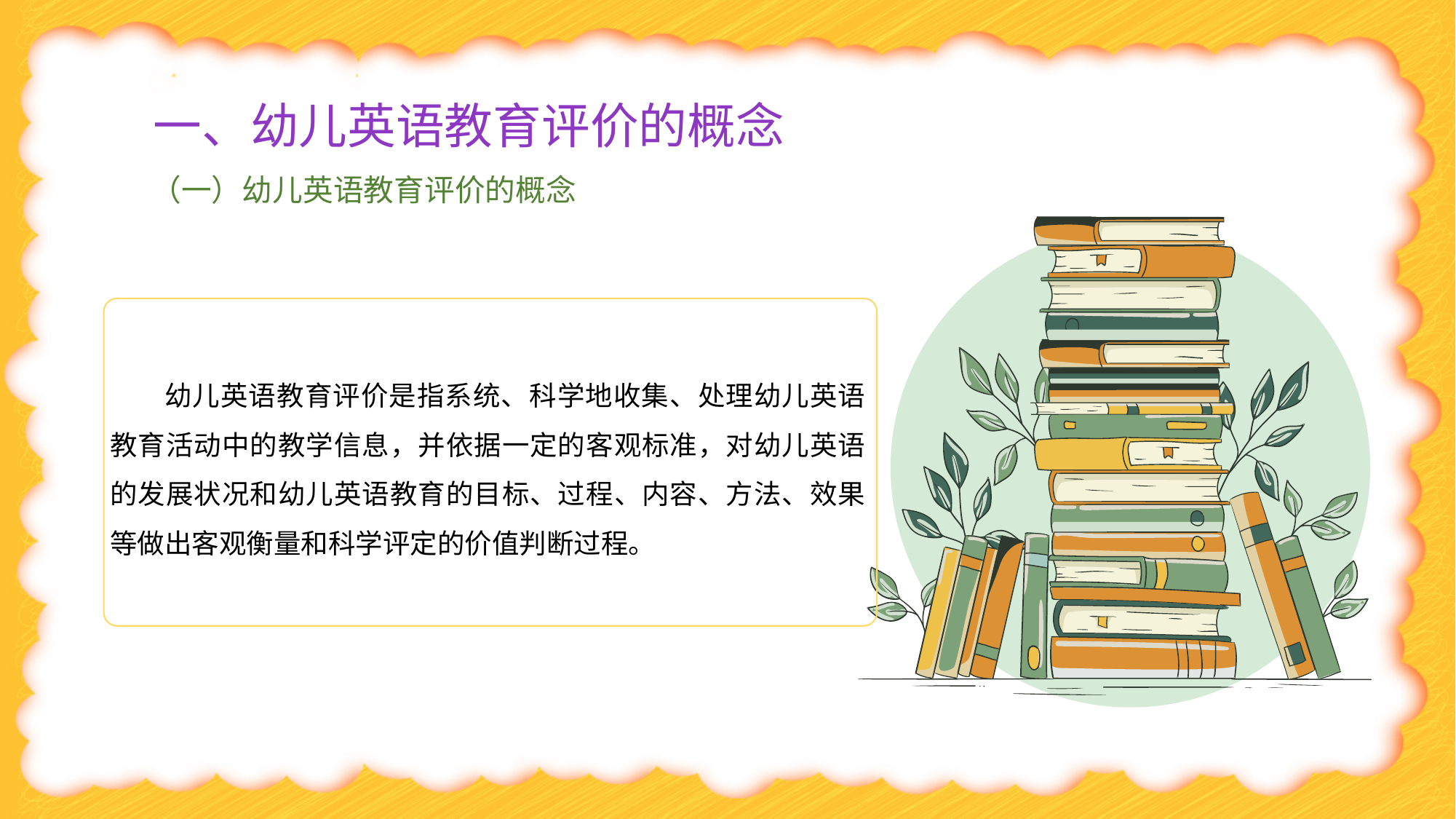

# 一、幼儿英语教育评价的概念
（一）幼儿英语教育评价的概念

幼儿英语教育评价是指系统、科学地收集、处理幼儿英语教育活动中的教学信息，并依据一定的客观标准，对幼儿英语的发展状况和幼儿英语教育的目标、过程、内容、方法、效果等做出客观衡量和科学评定的价值判断过程。